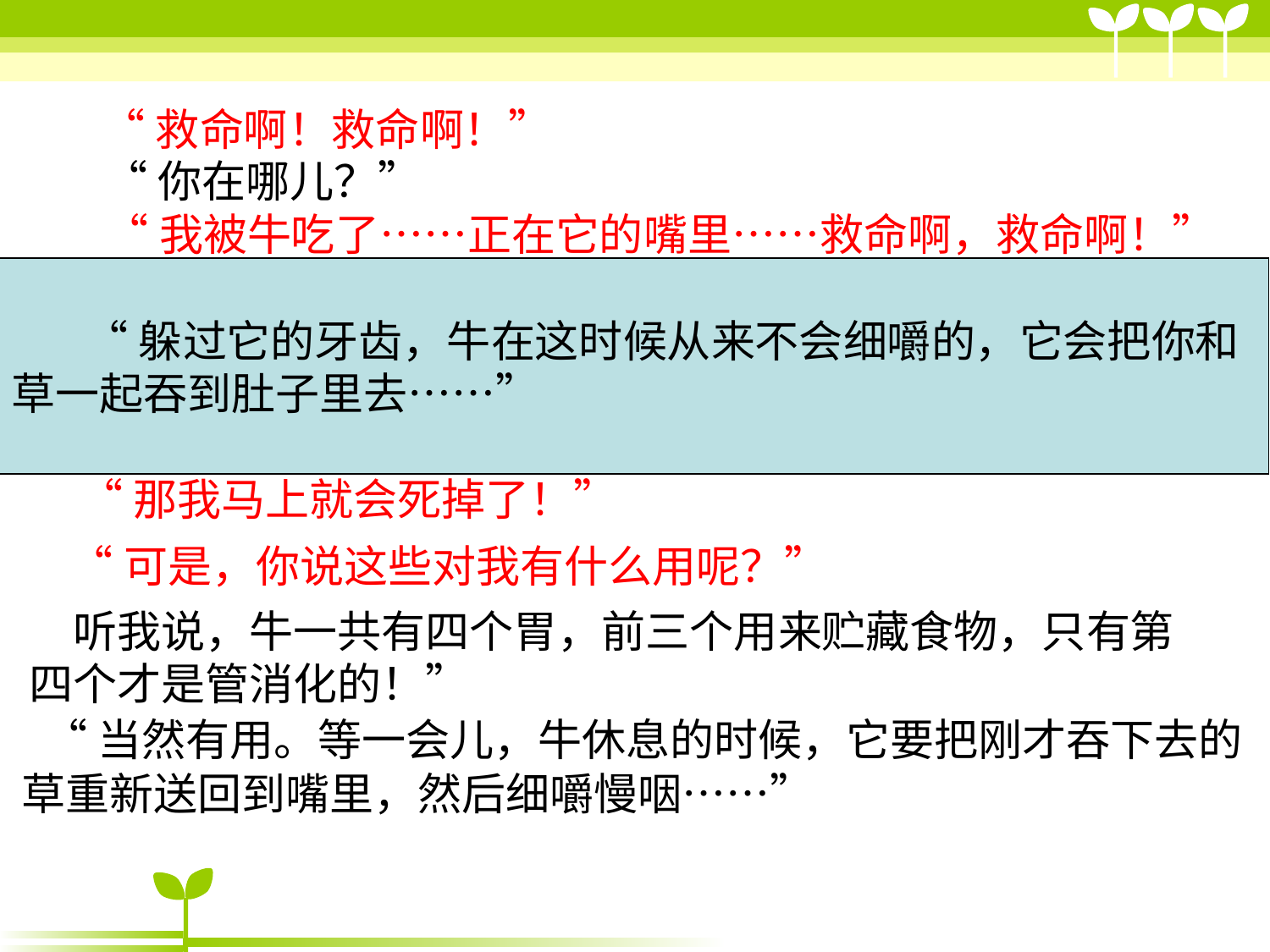

“救命啊！救命啊！”
“你在哪儿？”
“我被牛吃了……正在它的嘴里……救命啊，救命啊！”
    青头大吃一惊，它一下子蹦到牛身上。可是那头牛用尾巴轻轻一扫，就把它摔在地上。青头顾不得疼痛，一骨碌爬起来大声喊：“躲过它的牙齿，牛在这时候从来不会细嚼的，它会把你和草一起吞到肚子里去……”
一下子蹦到牛身上
        “躲过它的牙齿，牛在这时候从来不会细嚼的，它会把你和
草一起吞到肚子里去……”
顾不得疼痛
一骨碌爬起来
“那我马上就会死掉了！”
“可是，你说这些对我有什么用呢？”
    听我说，牛一共有四个胃，前三个用来贮藏食物，只有第四个才是管消化的！”
  “当然有用。等一会儿，牛休息的时候，它要把刚才吞下去的草重新送回到嘴里，然后细嚼慢咽……”